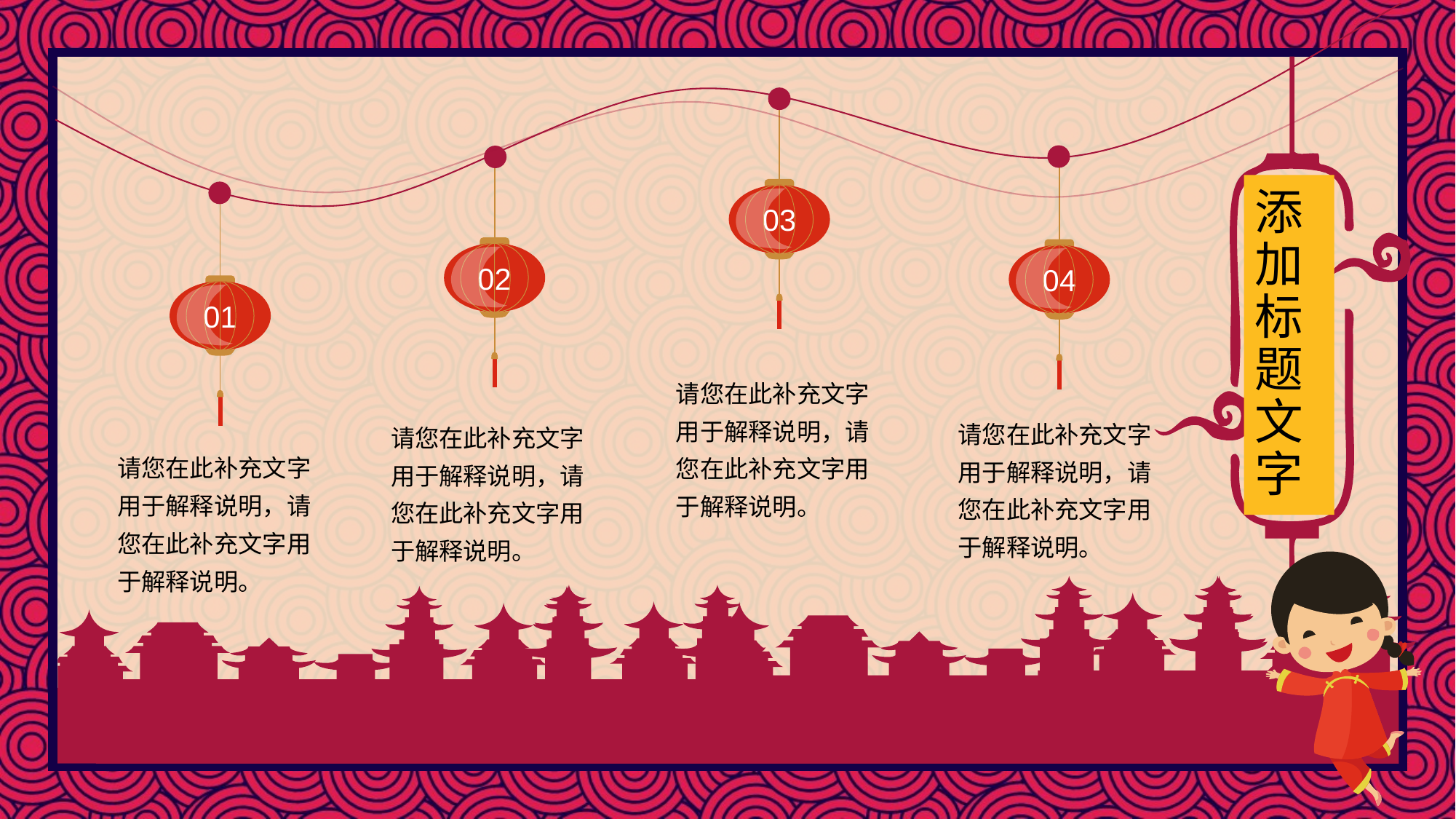

03

02

04

添加标题文字

01

请您在此补充文字用于解释说明，请您在此补充文字用于解释说明。
请您在此补充文字用于解释说明，请您在此补充文字用于解释说明。
请您在此补充文字用于解释说明，请您在此补充文字用于解释说明。
请您在此补充文字用于解释说明，请您在此补充文字用于解释说明。